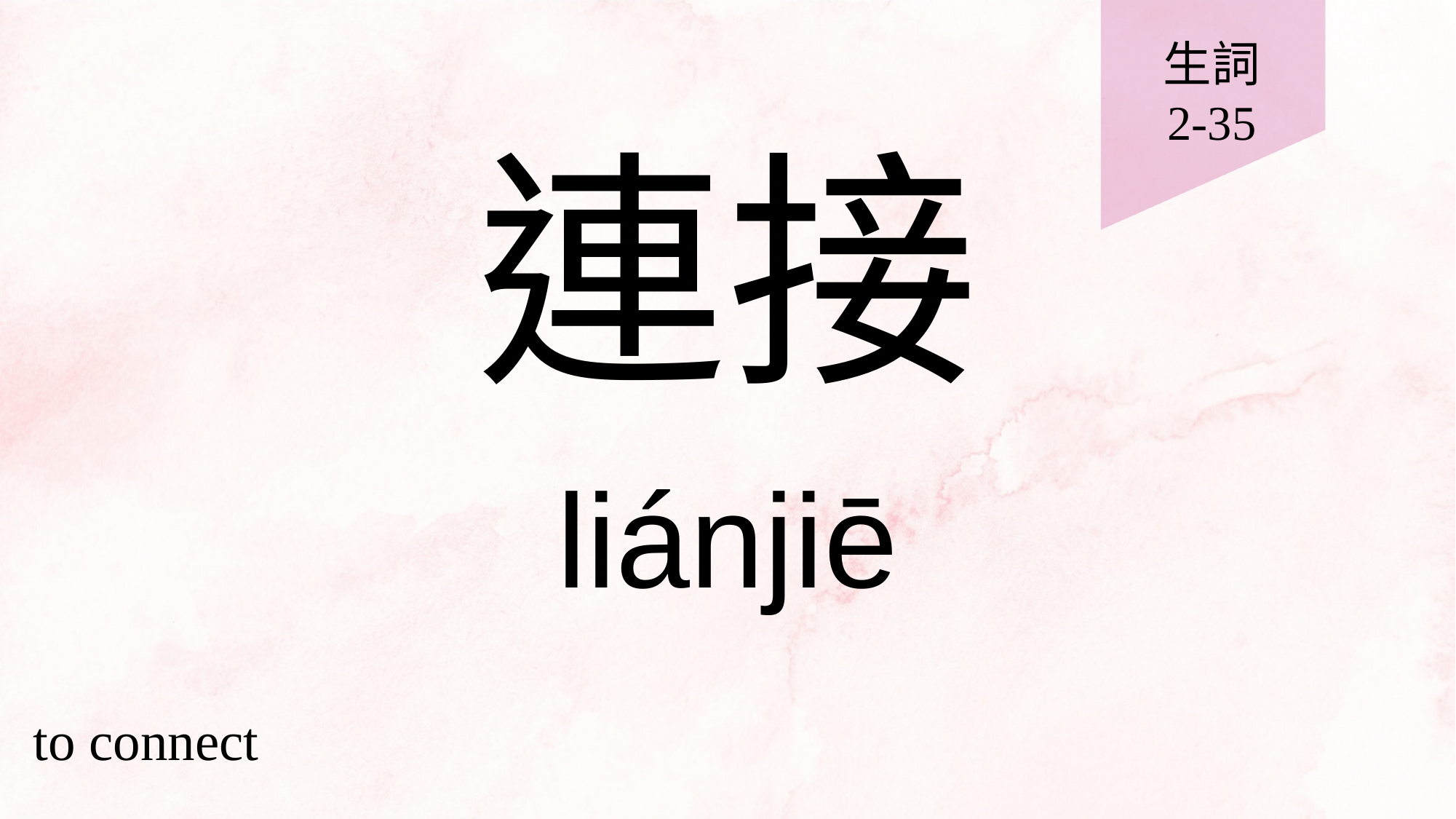

生詞
2-35
# 連接
liánjiē
to connect